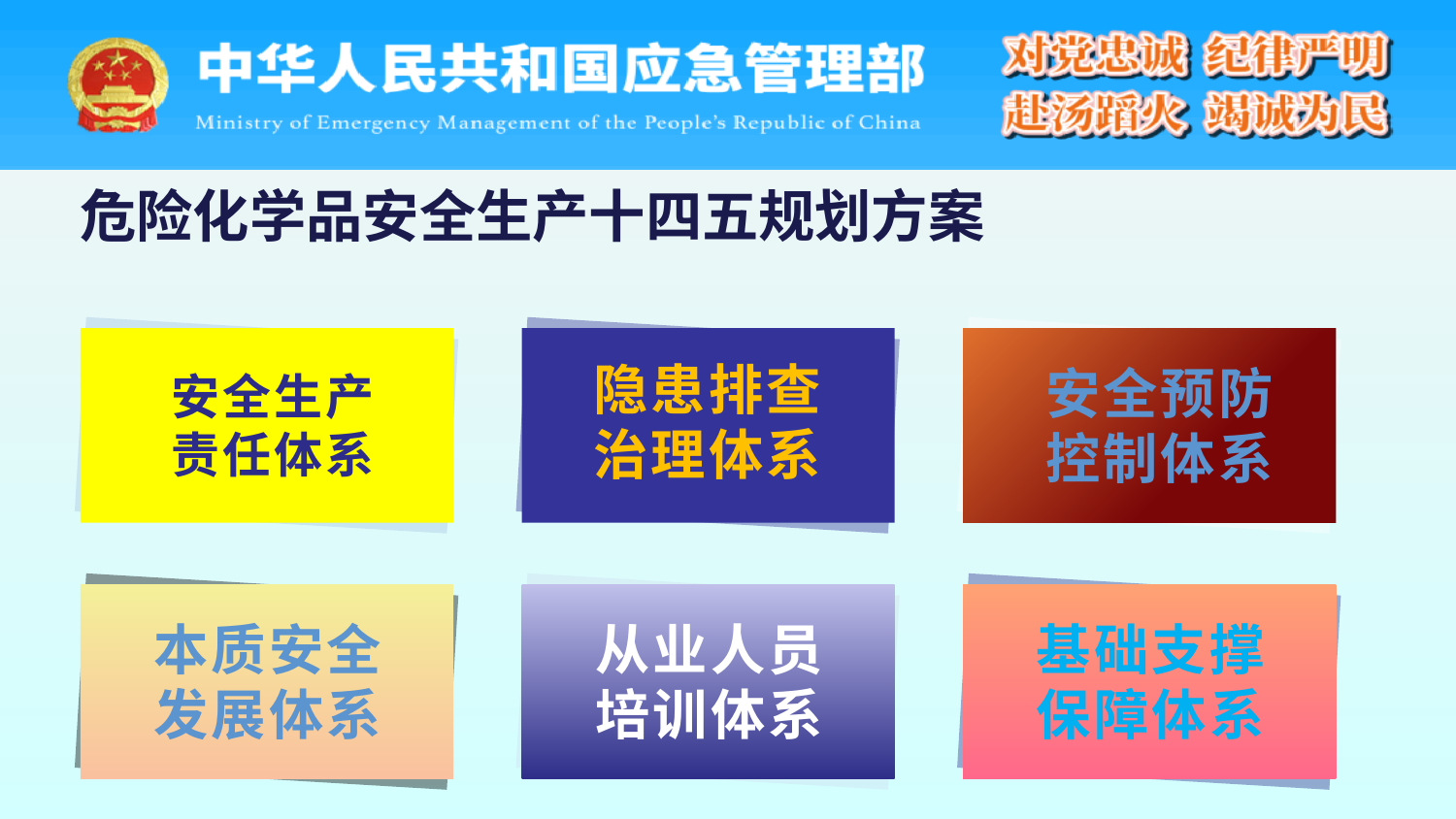

危险化学品安全生产十四五规划方案

隐患排查
治理体系
安全生产
责任体系
安全预防
控制体系

本质安全
发展体系
从业人员
培训体系
基础支撑
保障体系
29